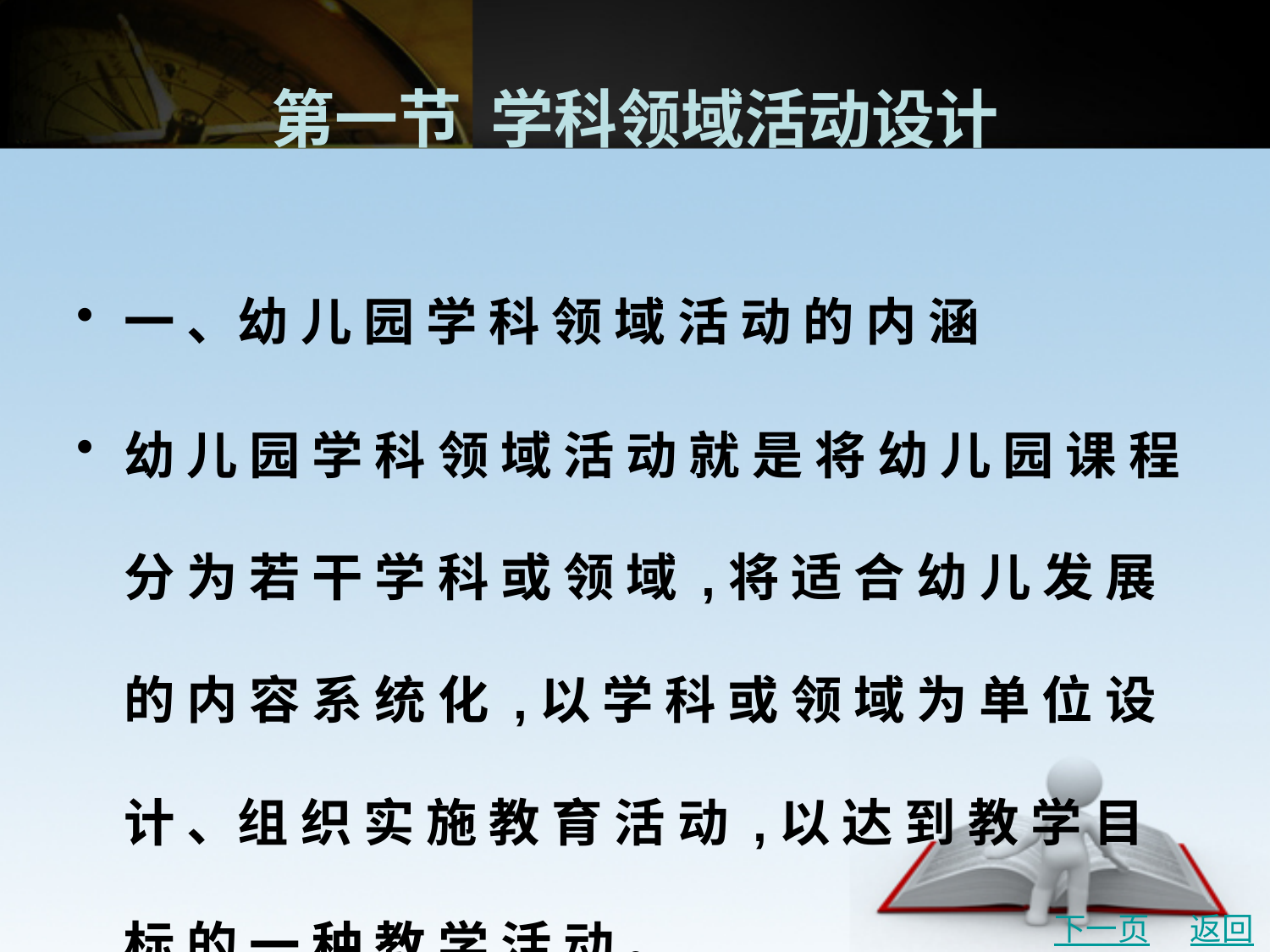

# 第一节  学科领域活动设计
一 、幼 儿 园 学 科 领 域 活 动 的 内 涵
幼 儿 园 学 科 领 域 活 动 就 是 将 幼 儿 园 课 程 分 为 若 干 学 科 或 领 域 ,将 适 合 幼 儿 发 展 的 内 容 系 统 化 ,以 学 科 或 领 域 为 单 位 设 计 、组 织 实 施 教 育 活 动 ,以 达 到 教 学 目 标 的 一 种 教 学 活 动 。

下一页
返回